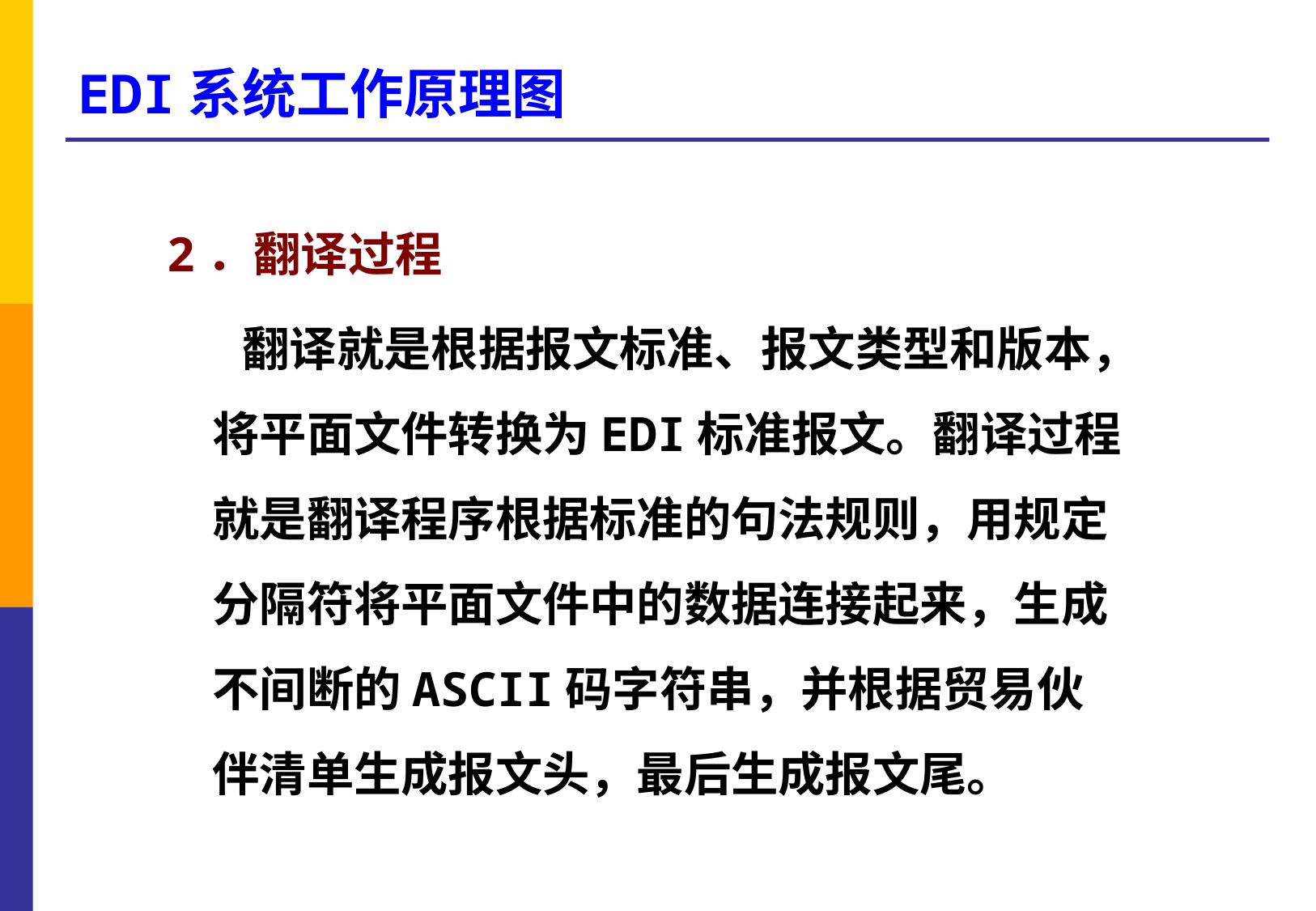

# EDI系统工作原理图
2．翻译过程
      翻译就是根据报文标准、报文类型和版本，将平面文件转换为EDI标准报文。翻译过程就是翻译程序根据标准的句法规则，用规定分隔符将平面文件中的数据连接起来，生成不间断的ASCII码字符串，并根据贸易伙伴清单生成报文头，最后生成报文尾。